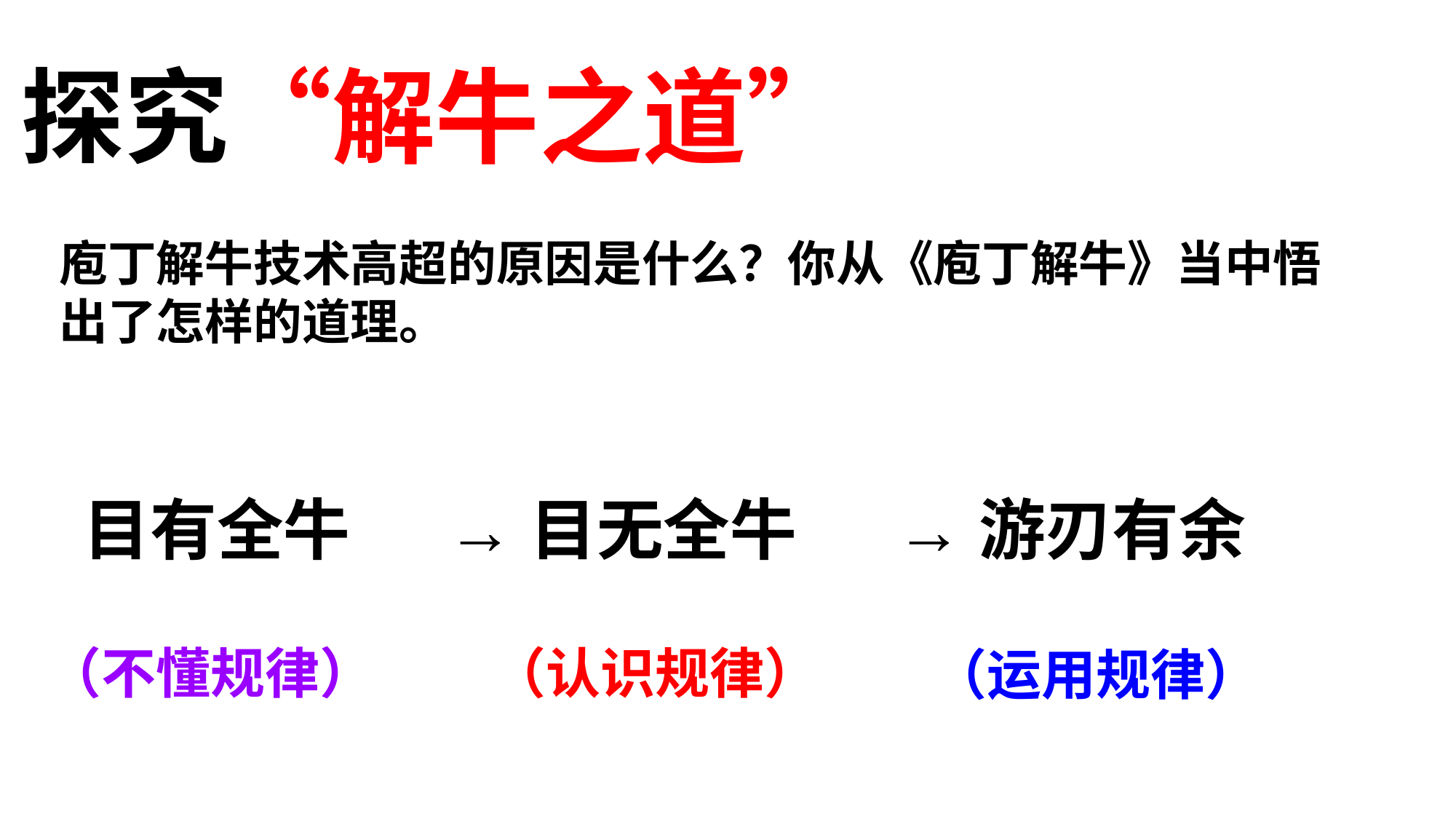

# 探究“解牛之道”
庖丁解牛技术高超的原因是什么？你从《庖丁解牛》当中悟出了怎样的道理。
目有全牛
→目无全牛
→游刃有余
（不懂规律）
（认识规律）
（运用规律）